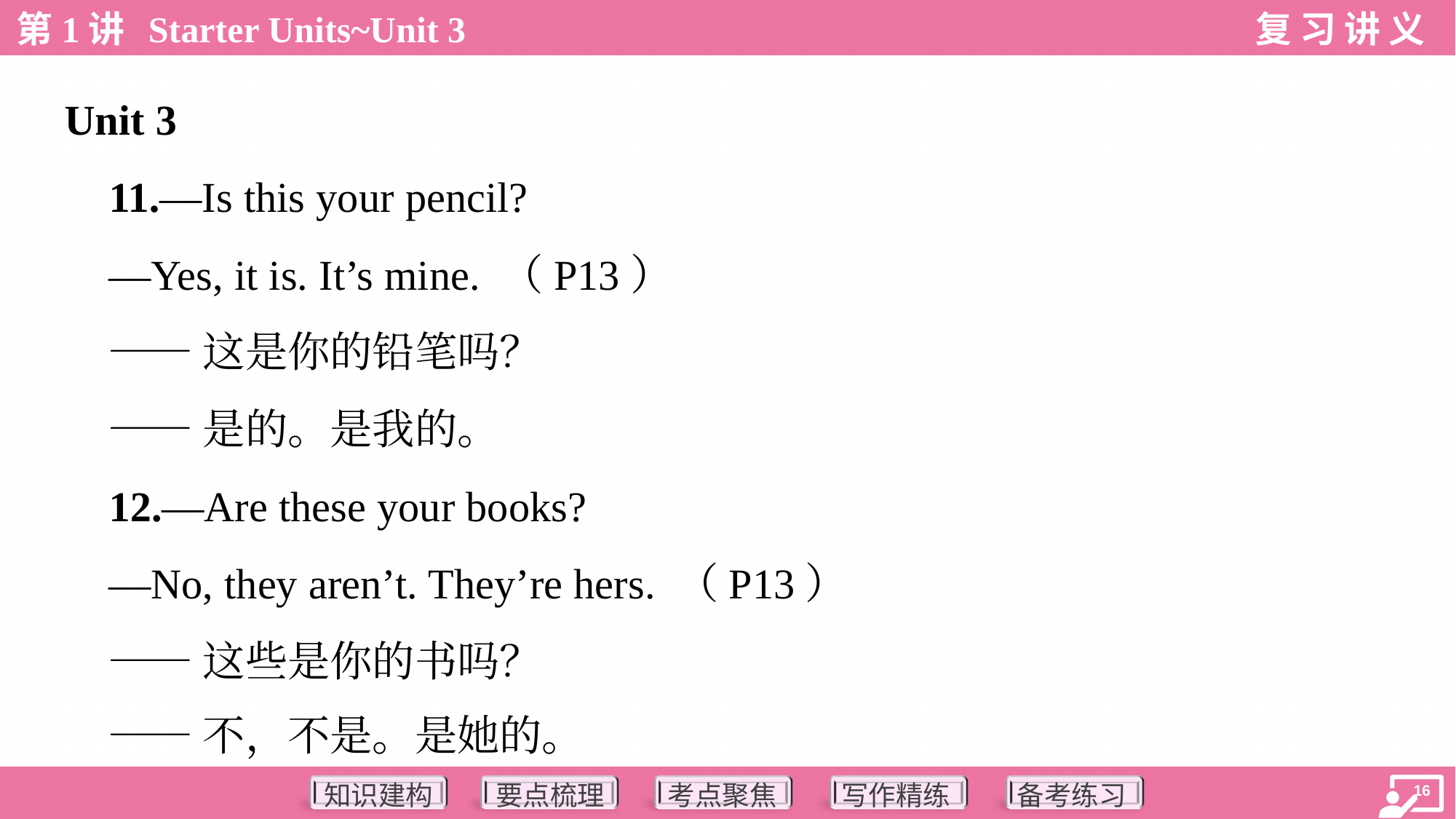

Unit 3
    11.—Is this your pencil?
    —Yes, it is. It’s mine. （P13）
    ——这是你的铅笔吗？
    ——是的。是我的。
    12.—Are these your books?
    —No, they aren’t. They’re hers. （P13）
    ——这些是你的书吗？
    ——不，不是。是她的。